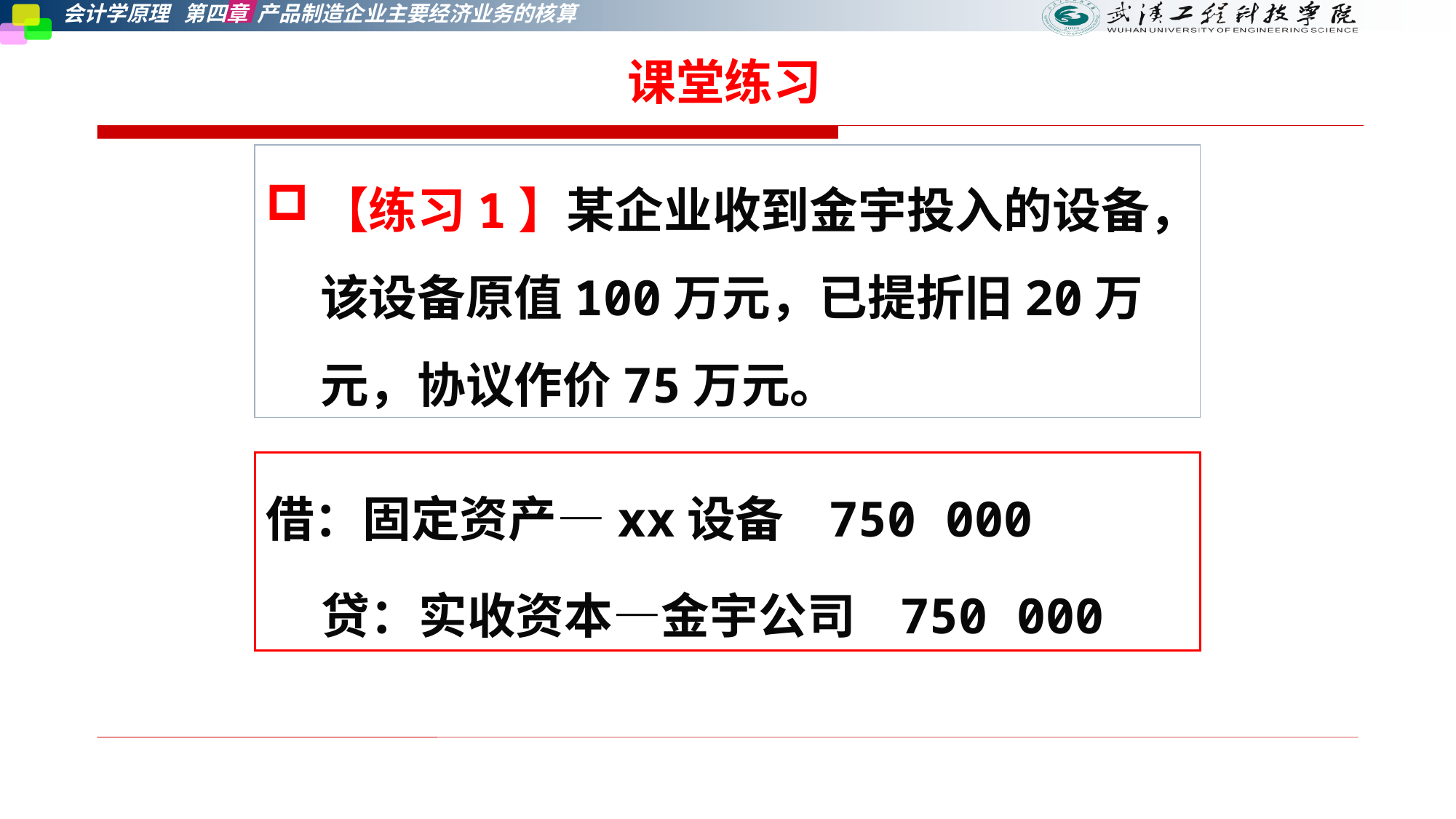

课堂练习
【练习1】某企业收到金宇投入的设备，该设备原值100万元，已提折旧20万元，协议作价75万元。
借：固定资产—xx设备   750 000
    贷：实收资本—金宇公司   750 000